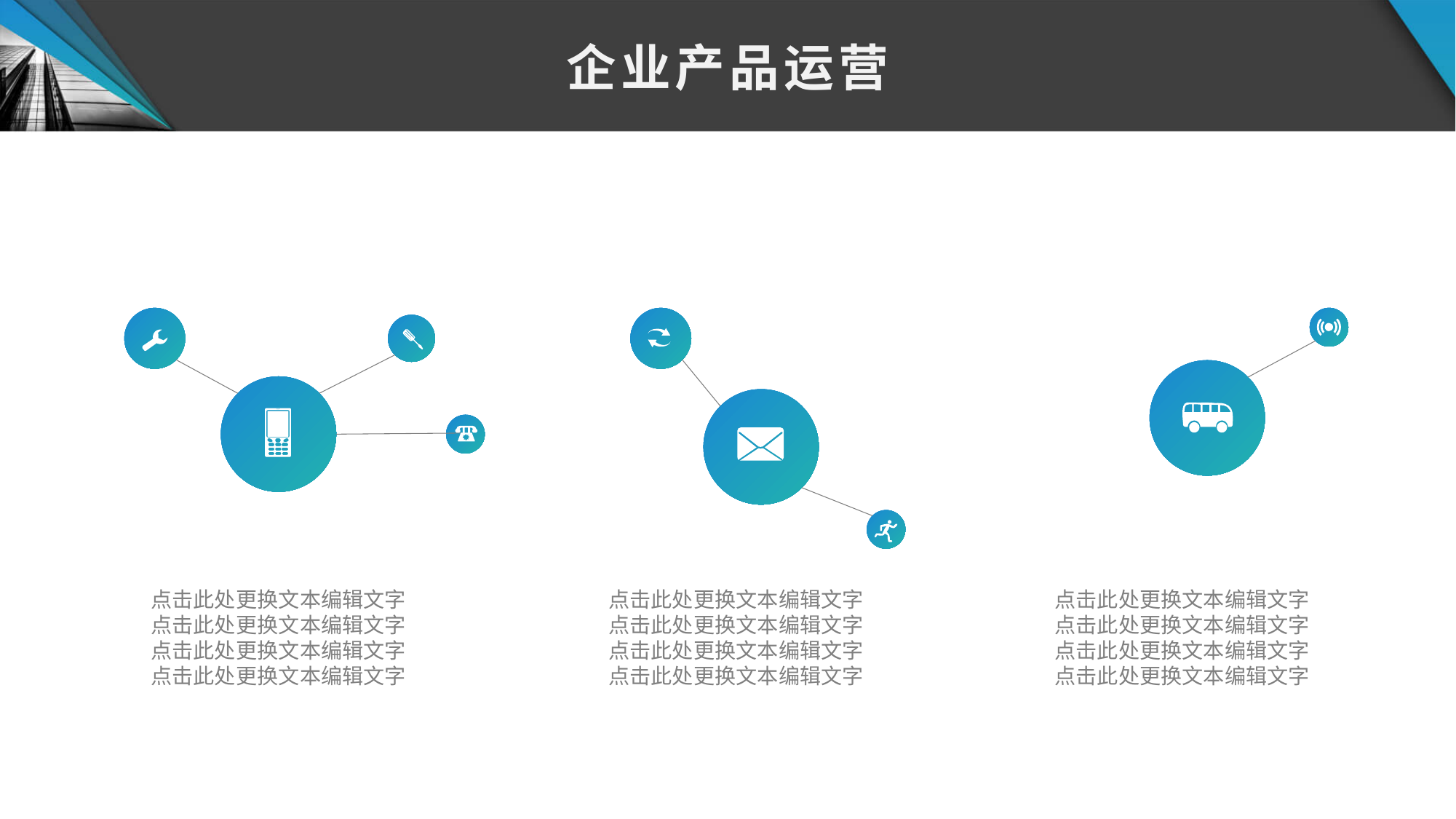

企业产品运营

点击此处更换文本编辑文字
点击此处更换文本编辑文字
点击此处更换文本编辑文字
点击此处更换文本编辑文字

点击此处更换文本编辑文字
点击此处更换文本编辑文字
点击此处更换文本编辑文字
点击此处更换文本编辑文字

点击此处更换文本编辑文字
点击此处更换文本编辑文字
点击此处更换文本编辑文字
点击此处更换文本编辑文字